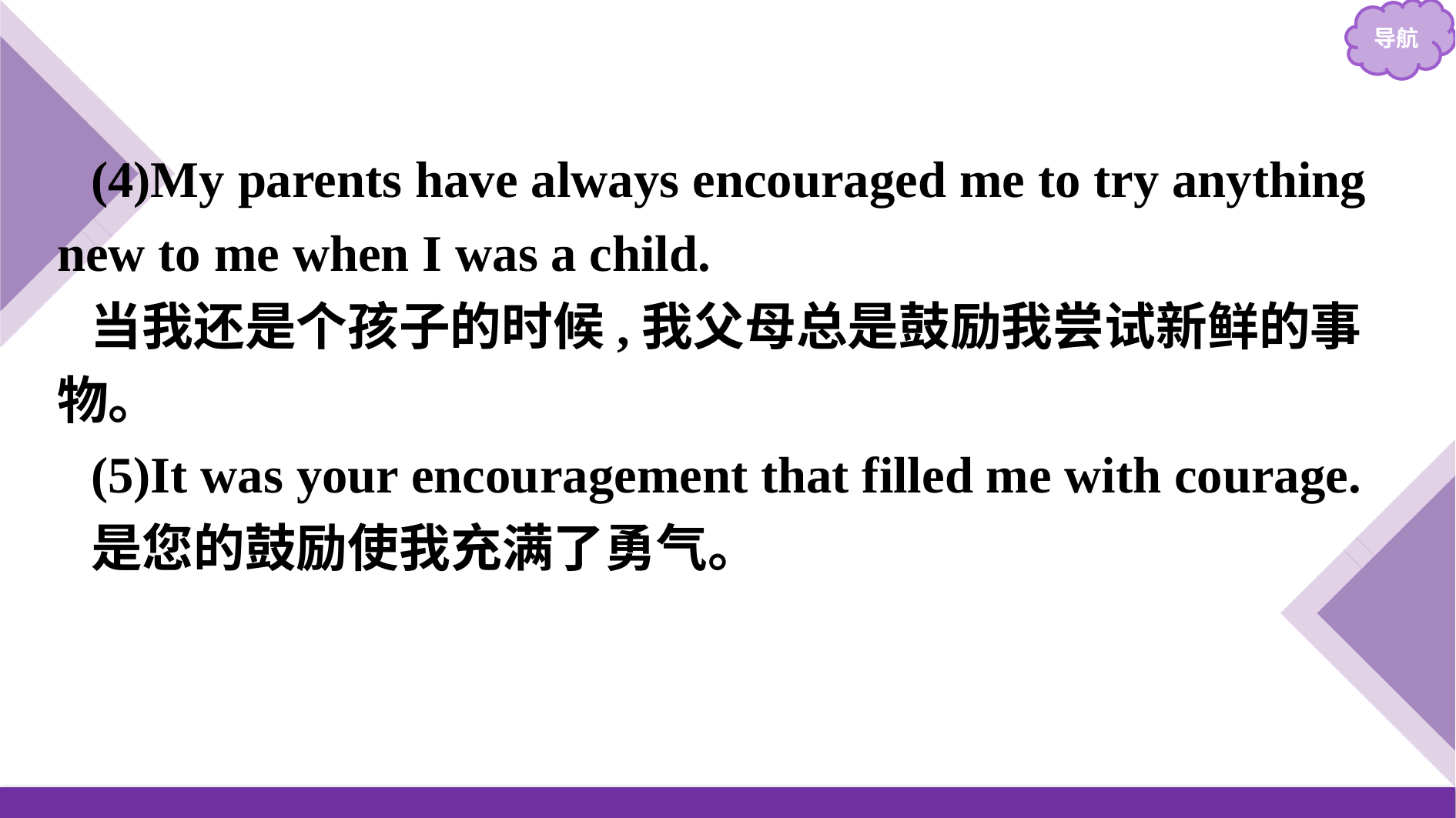

(4)My parents have always encouraged me to try anything new to me when I was a child.
当我还是个孩子的时候,我父母总是鼓励我尝试新鲜的事物。
(5)It was your encouragement that filled me with courage.
是您的鼓励使我充满了勇气。